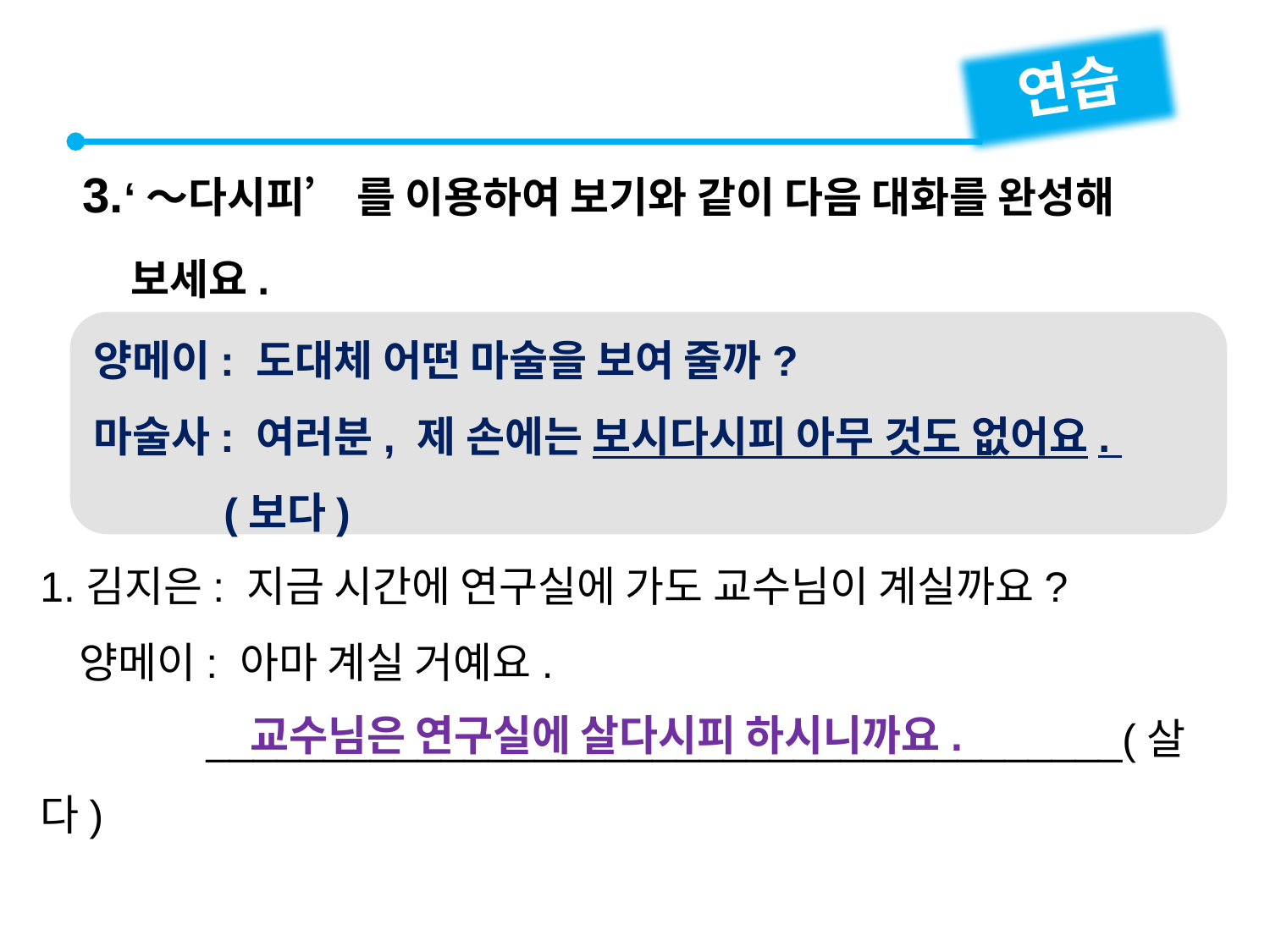

연습
3.‘～다시피’ 를 이용하여 보기와 같이 다음 대화를 완성해
    보세요.
양메이: 도대체 어떤 마술을 보여 줄까?
마술사: 여러분, 제 손에는 보시다시피 아무 것도 없어요.
           (보다)

1.김지은: 지금 시간에 연구실에 가도 교수님이 계실까요?
   양메이: 아마 계실 거예요.
              _______________________________________(살다)

교수님은 연구실에 살다시피 하시니까요.